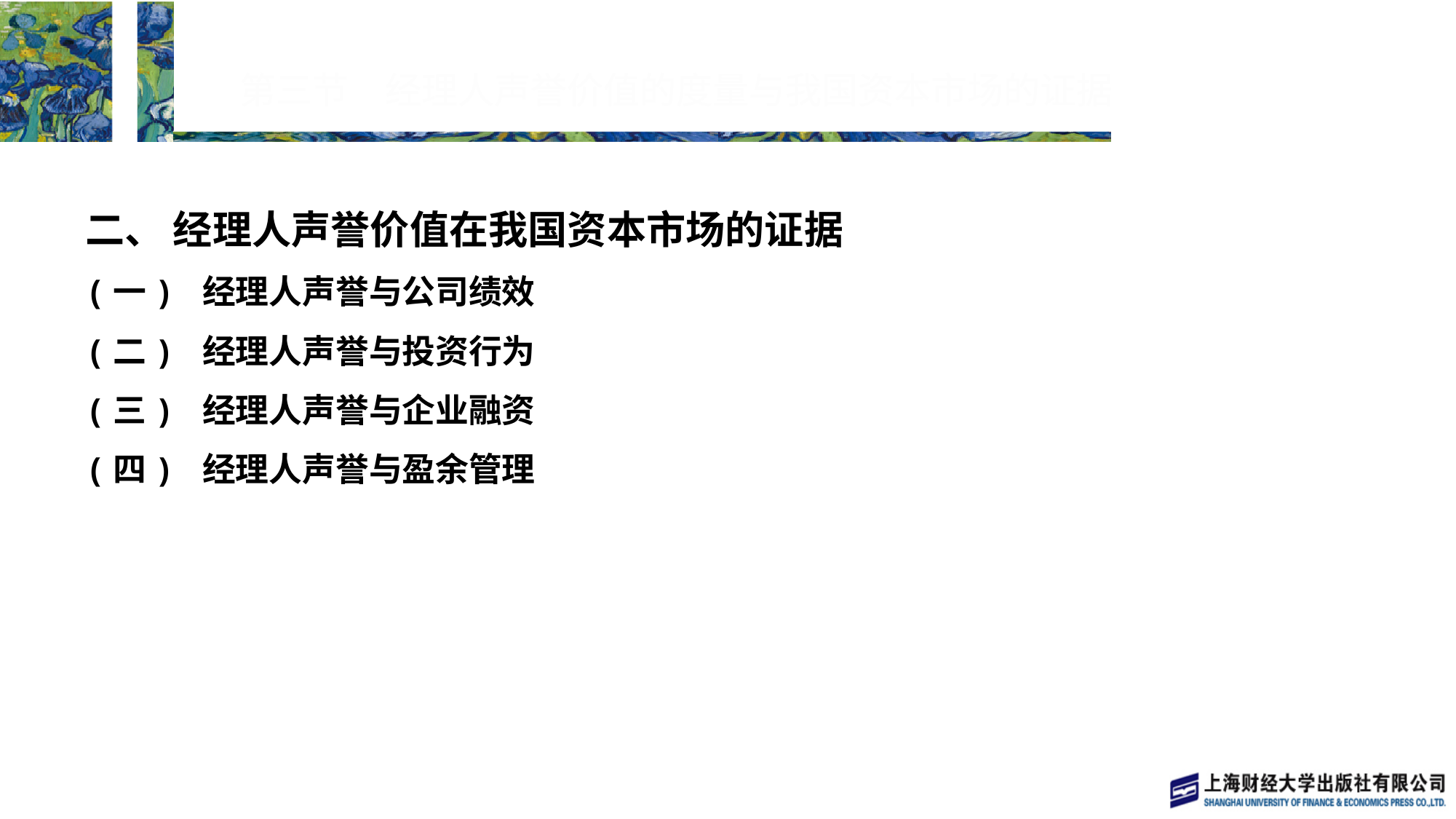

# 第三节　经理人声誉价值的度量与我国资本市场的证据
二、 经理人声誉价值在我国资本市场的证据
(一) 经理人声誉与公司绩效
(二) 经理人声誉与投资行为
(三) 经理人声誉与企业融资
(四) 经理人声誉与盈余管理